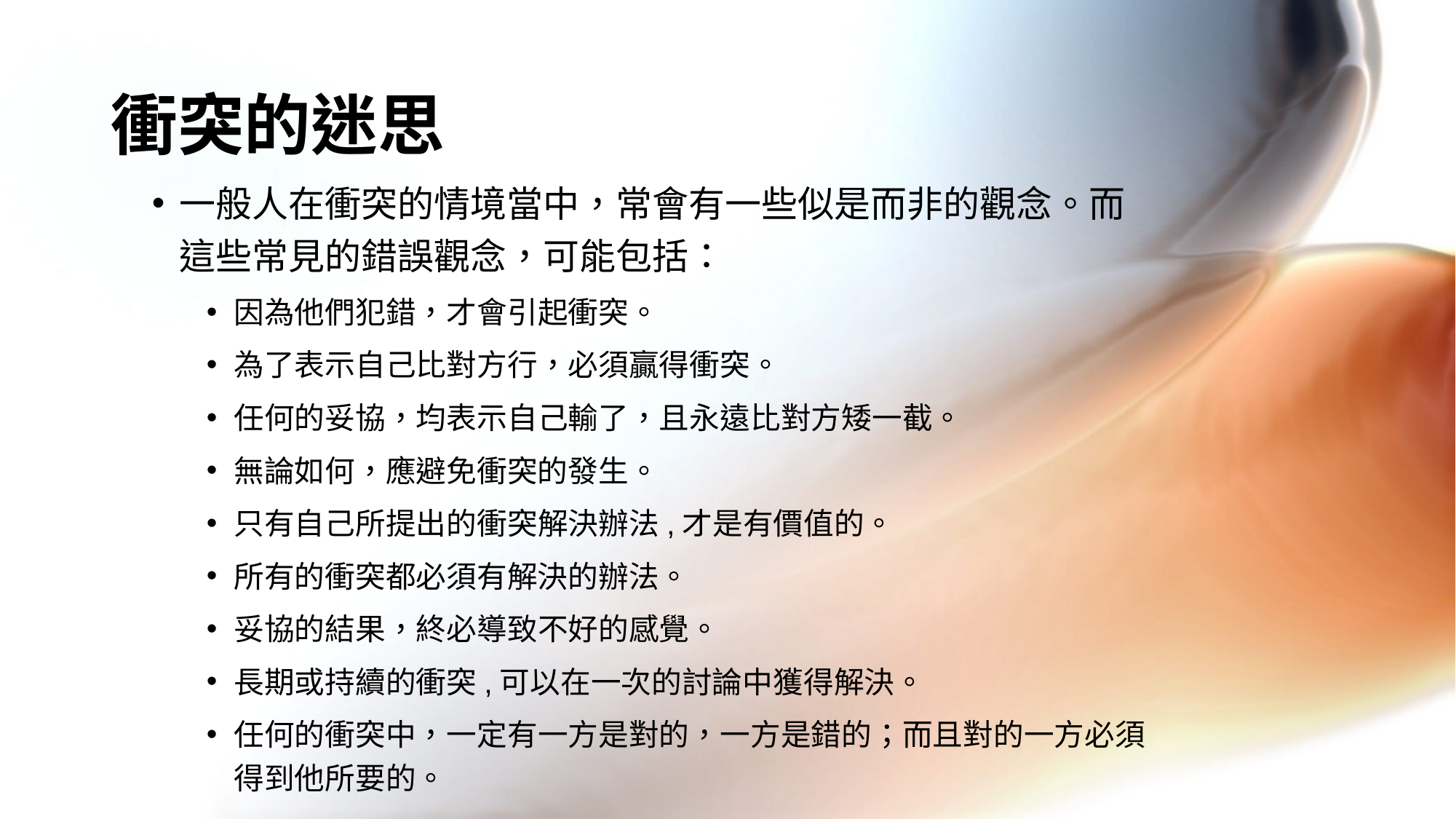

# 衝突的迷思
一般人在衝突的情境當中，常會有一些似是而非的觀念。而這些常見的錯誤觀念，可能包括：
因為他們犯錯，才會引起衝突。
為了表示自己比對方行，必須贏得衝突。
任何的妥協，均表示自己輸了，且永遠比對方矮一截。
無論如何，應避免衝突的發生。
只有自己所提出的衝突解決辦法,才是有價值的。
所有的衝突都必須有解決的辦法。
妥協的結果，終必導致不好的感覺。
長期或持續的衝突,可以在一次的討論中獲得解決。
任何的衝突中，一定有一方是對的，一方是錯的；而且對的一方必須得到他所要的。